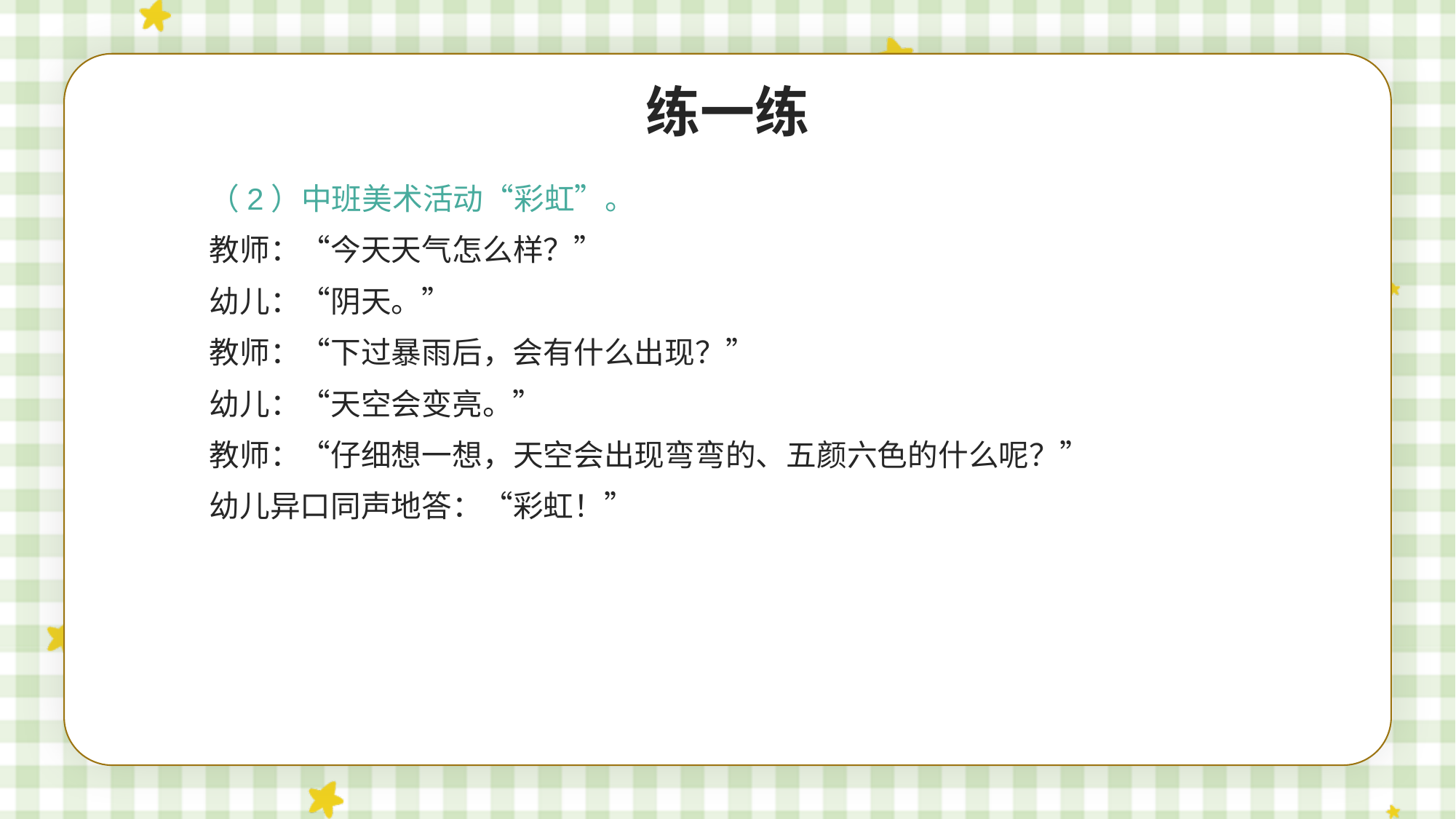

练一练
（2）中班美术活动“彩虹”。
教师：“今天天气怎么样？”
幼儿：“阴天。”
教师：“下过暴雨后，会有什么出现？”
幼儿：“天空会变亮。”
教师：“仔细想一想，天空会出现弯弯的、五颜六色的什么呢？”
幼儿异口同声地答：“彩虹！”